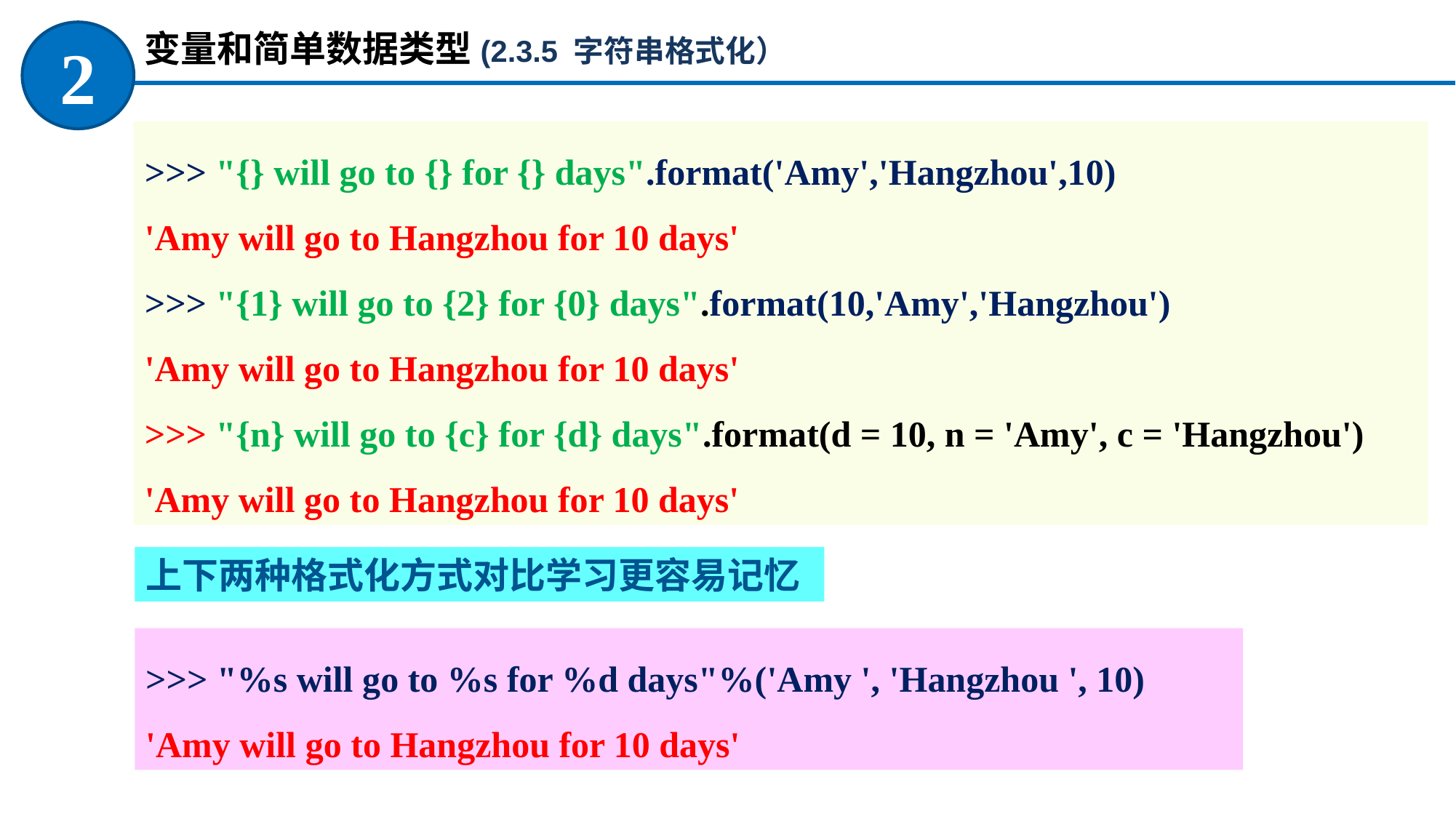

变量和简单数据类型(2.3.5 字符串格式化）
2
>>> "{} will go to {} for {} days".format('Amy','Hangzhou',10)
'Amy will go to Hangzhou for 10 days'
>>> "{1} will go to {2} for {0} days".format(10,'Amy','Hangzhou')
'Amy will go to Hangzhou for 10 days'
>>> "{n} will go to {c} for {d} days".format(d = 10, n = 'Amy', c = 'Hangzhou')
'Amy will go to Hangzhou for 10 days'
上下两种格式化方式对比学习更容易记忆
>>> "%s will go to %s for %d days"%('Amy ', 'Hangzhou ', 10)
'Amy will go to Hangzhou for 10 days'